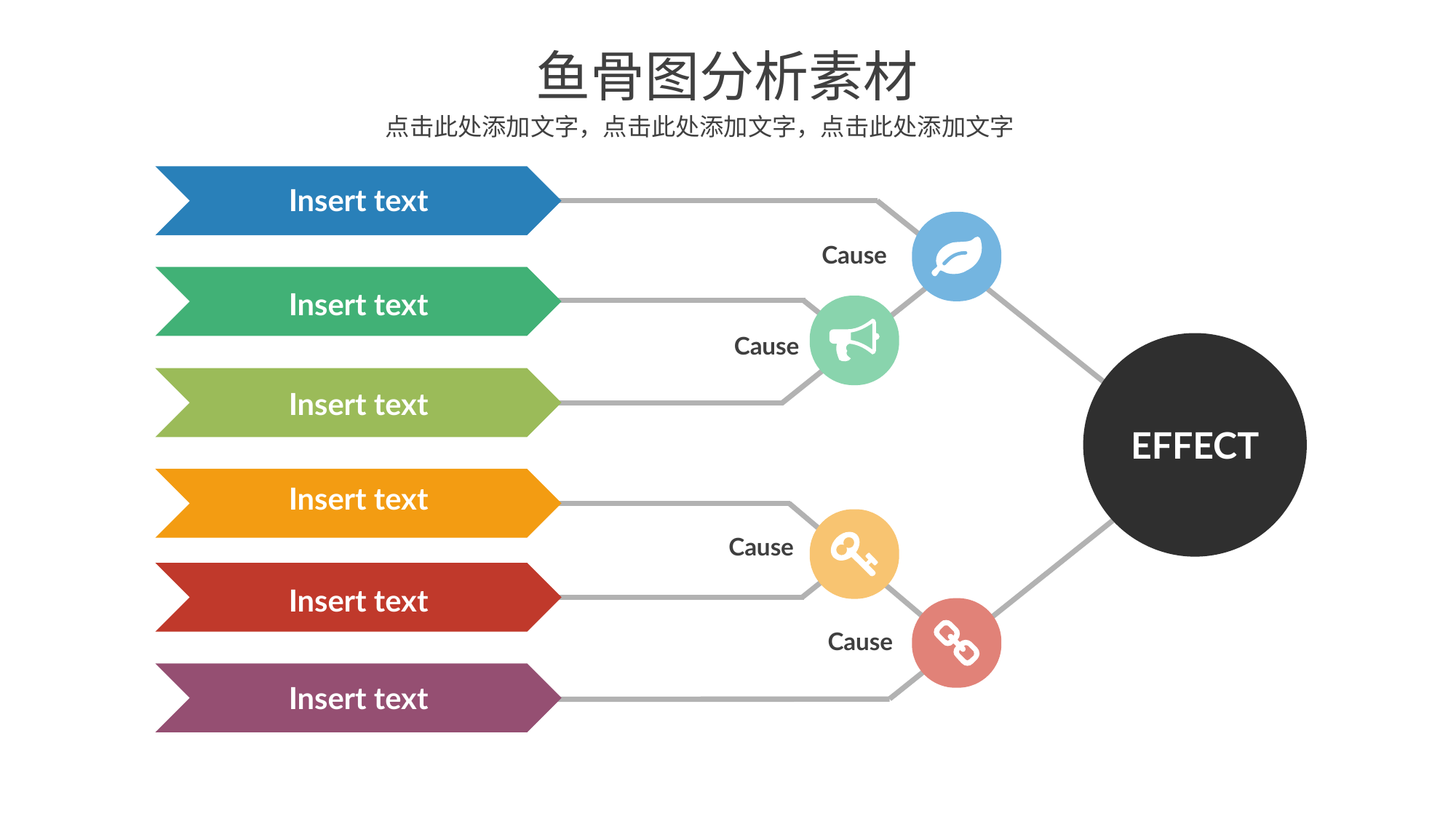

鱼骨图分析素材
点击此处添加文字，点击此处添加文字，点击此处添加文字

Insert text

Cause

Insert text

Cause

Insert text

EFFECT

Insert text

Cause

Insert text

Cause

Insert text